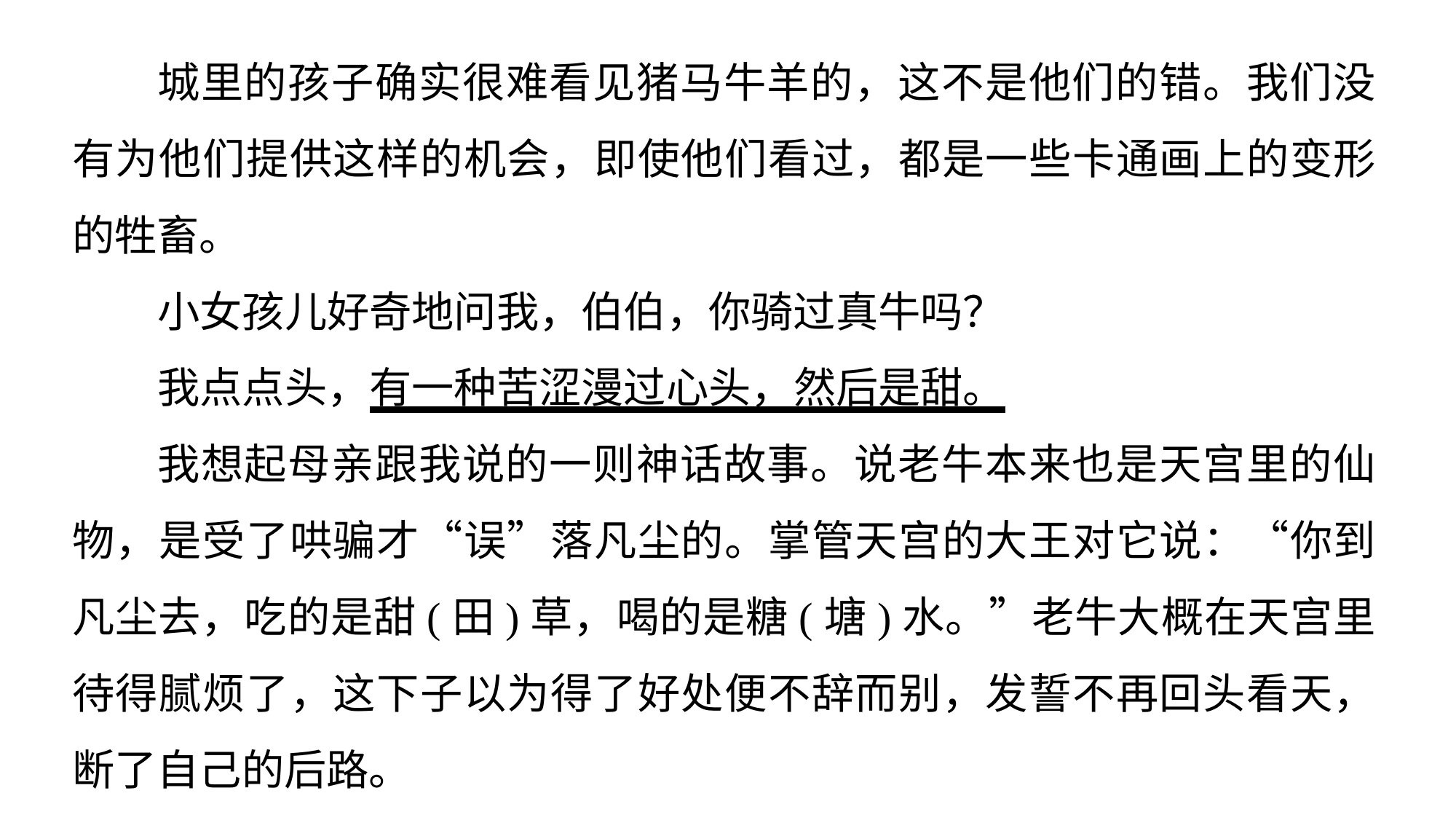

城里的孩子确实很难看见猪马牛羊的，这不是他们的错。我们没有为他们提供这样的机会，即使他们看过，都是一些卡通画上的变形的牲畜。
小女孩儿好奇地问我，伯伯，你骑过真牛吗？
我点点头，有一种苦涩漫过心头，然后是甜。
我想起母亲跟我说的一则神话故事。说老牛本来也是天宫里的仙物，是受了哄骗才“误”落凡尘的。掌管天宫的大王对它说：“你到凡尘去，吃的是甜(田)草，喝的是糖(塘)水。”老牛大概在天宫里待得腻烦了，这下子以为得了好处便不辞而别，发誓不再回头看天，断了自己的后路。